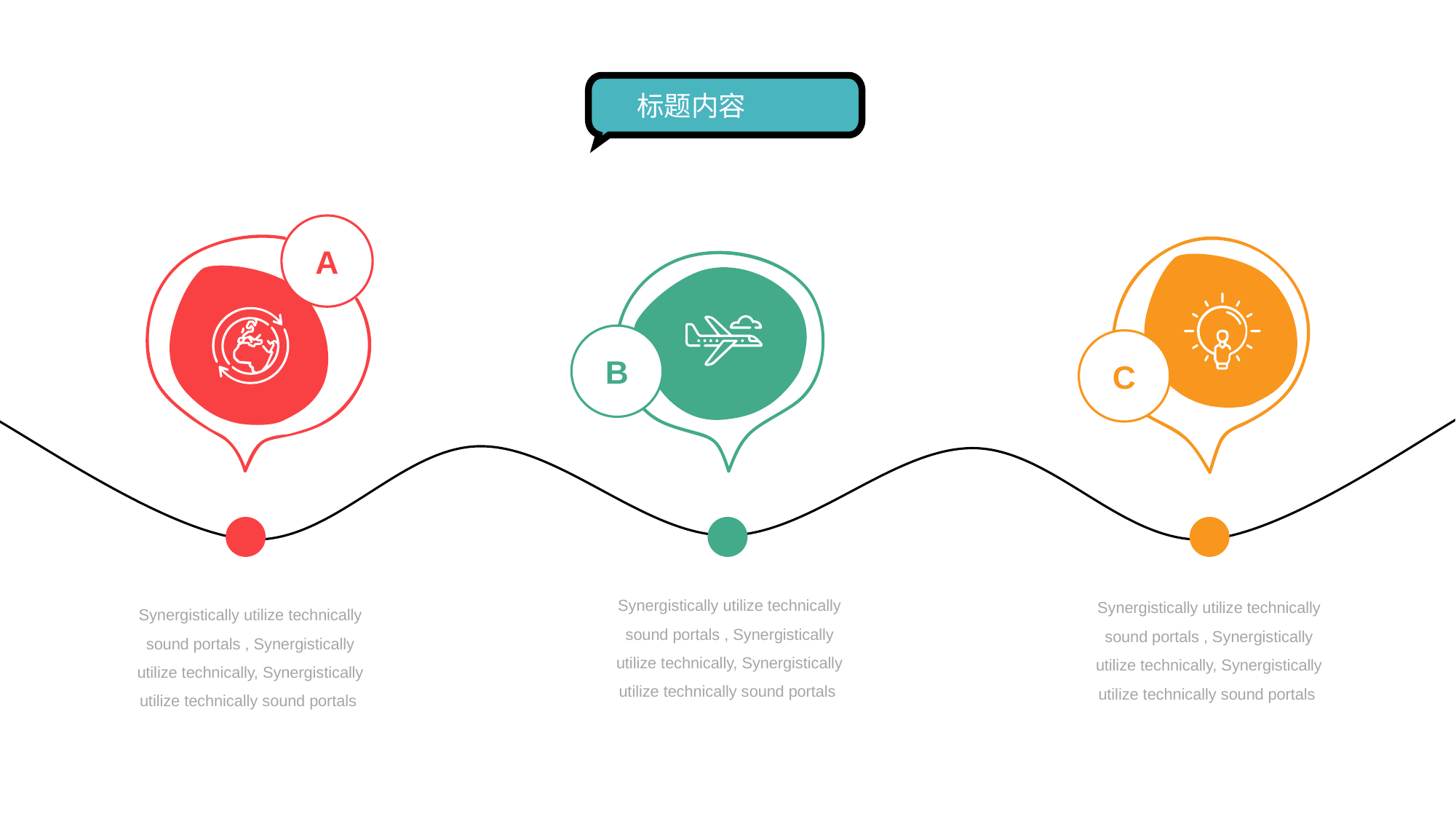

标题内容
A

B

C

Synergistically utilize technically sound portals , Synergistically utilize technically, Synergistically utilize technically sound portals
Synergistically utilize technically sound portals , Synergistically utilize technically, Synergistically utilize technically sound portals
Synergistically utilize technically sound portals , Synergistically utilize technically, Synergistically utilize technically sound portals